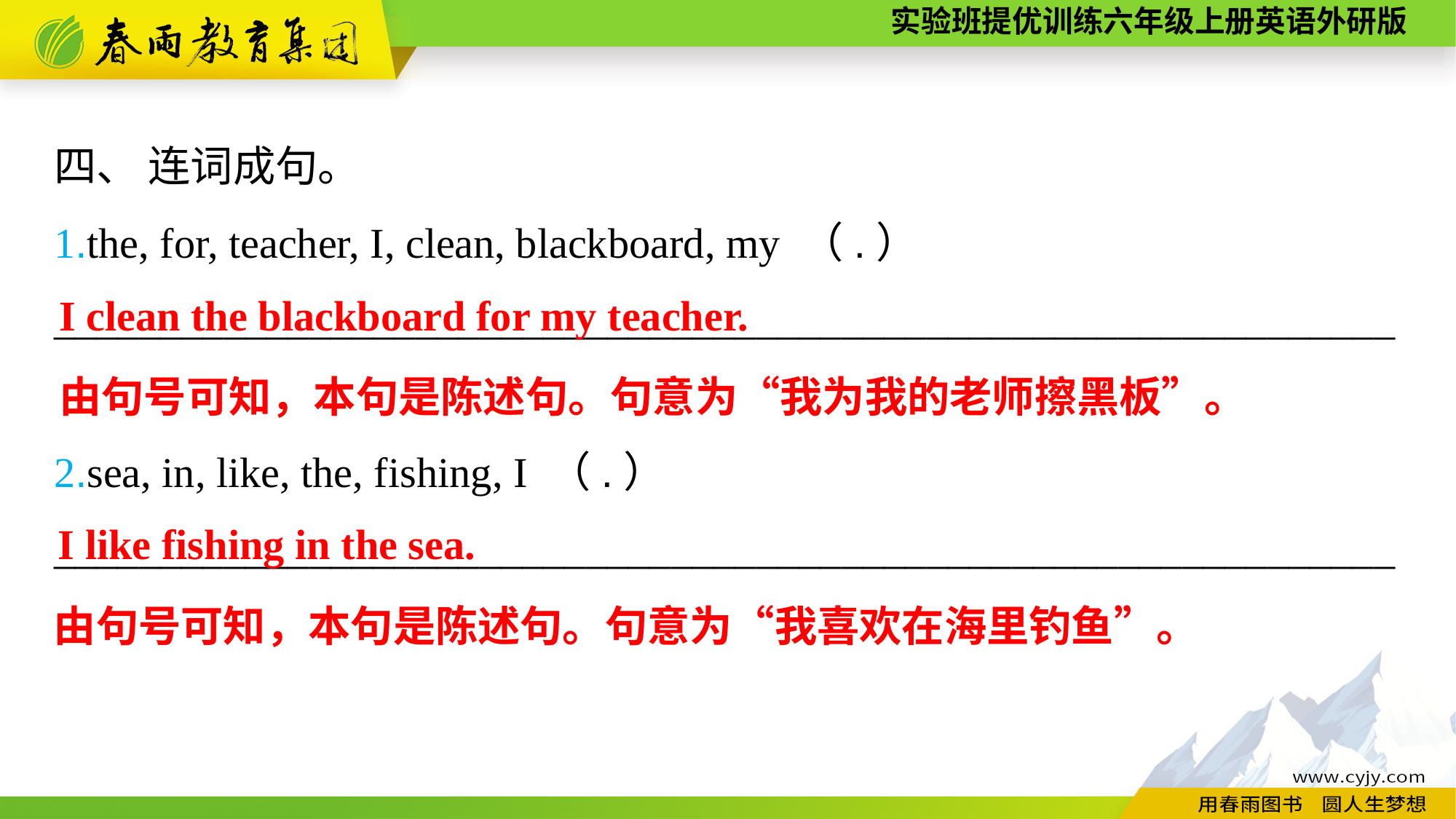

四、 连词成句。
1.the, for, teacher, I, clean, blackboard, my （.）
_______________________________________________________________

2.sea, in, like, the, fishing, I （.）
_______________________________________________________________
I clean the blackboard for my teacher.
由句号可知，本句是陈述句。句意为“我为我的老师擦黑板”。
I like fishing in the sea.
由句号可知，本句是陈述句。句意为“我喜欢在海里钓鱼”。